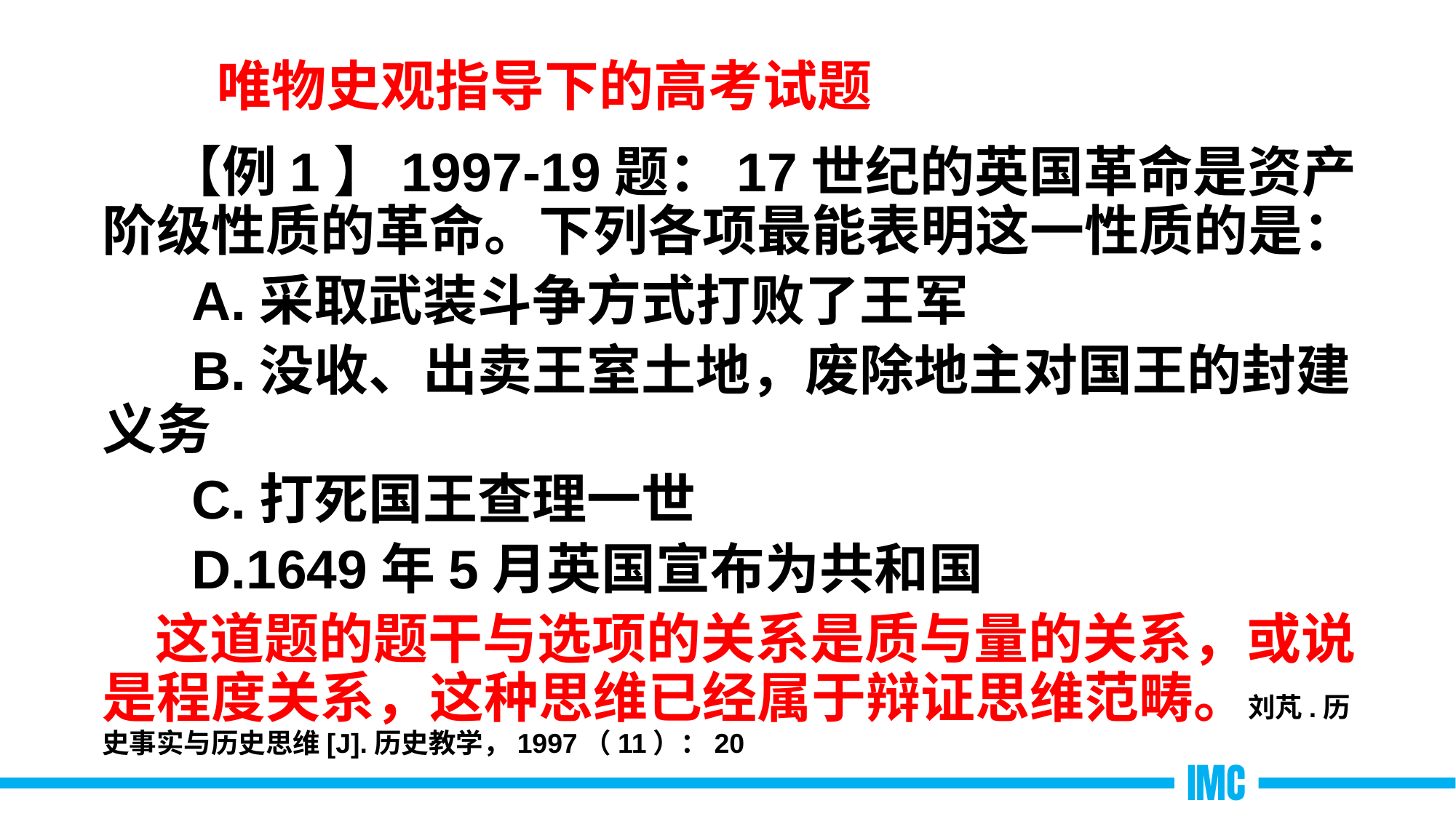

唯物史观指导下的高考试题
        【例1】1997-19题：17世纪的英国革命是资产阶级性质的革命。下列各项最能表明这一性质的是：
         A.采取武装斗争方式打败了王军
         B.没收、出卖王室土地，废除地主对国王的封建义务
         C.打死国王查理一世
         D.1649年5月英国宣布为共和国
       这道题的题干与选项的关系是质与量的关系，或说是程度关系，这种思维已经属于辩证思维范畴。刘芃.历史事实与历史思维[J].历史教学，1997（11）：20